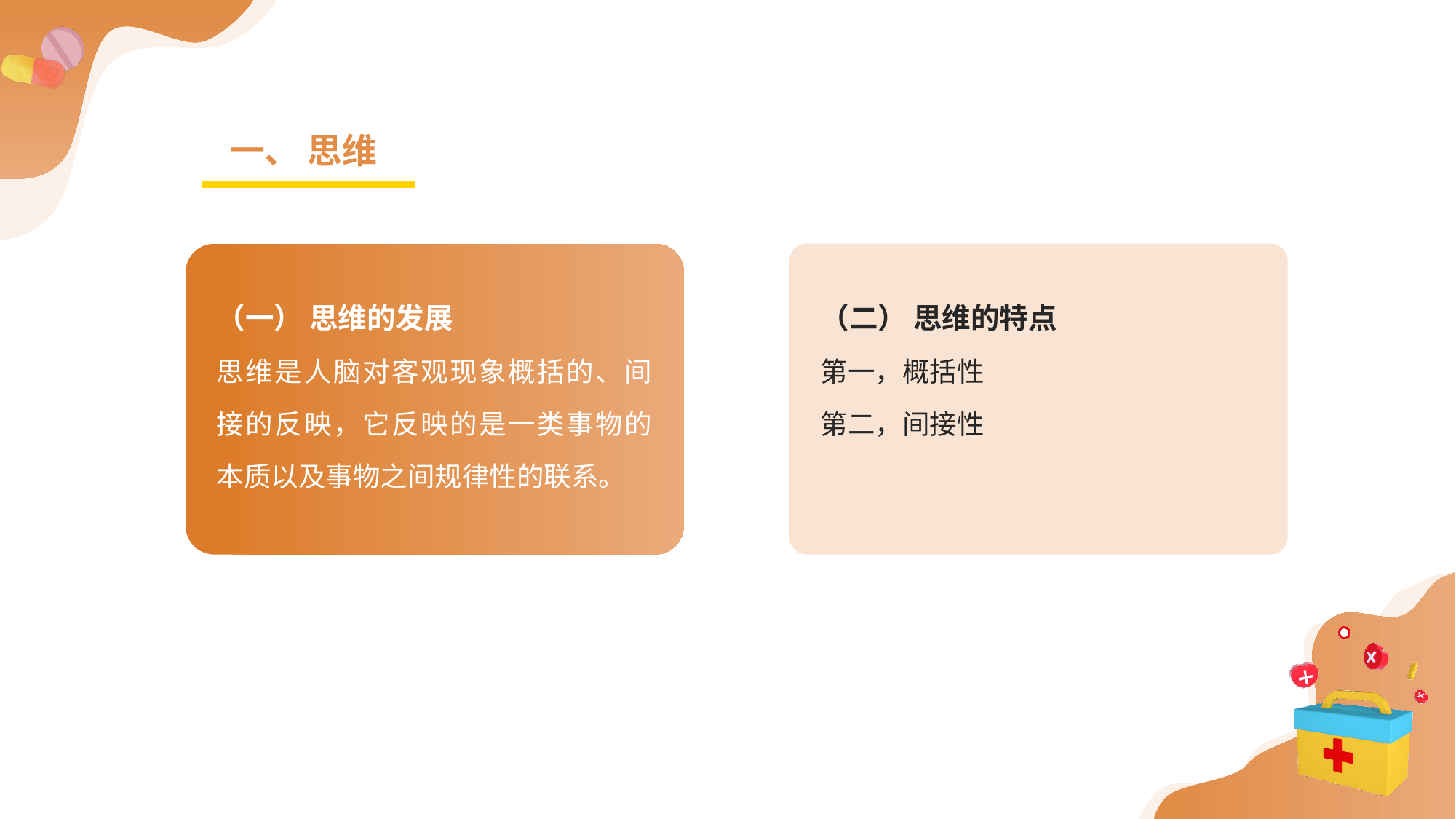

一、 思维

（一） 思维的发展
思维是人脑对客观现象概括的、间接的反映，它反映的是一类事物的本质以及事物之间规律性的联系。
（二） 思维的特点
第一，概括性
第二，间接性